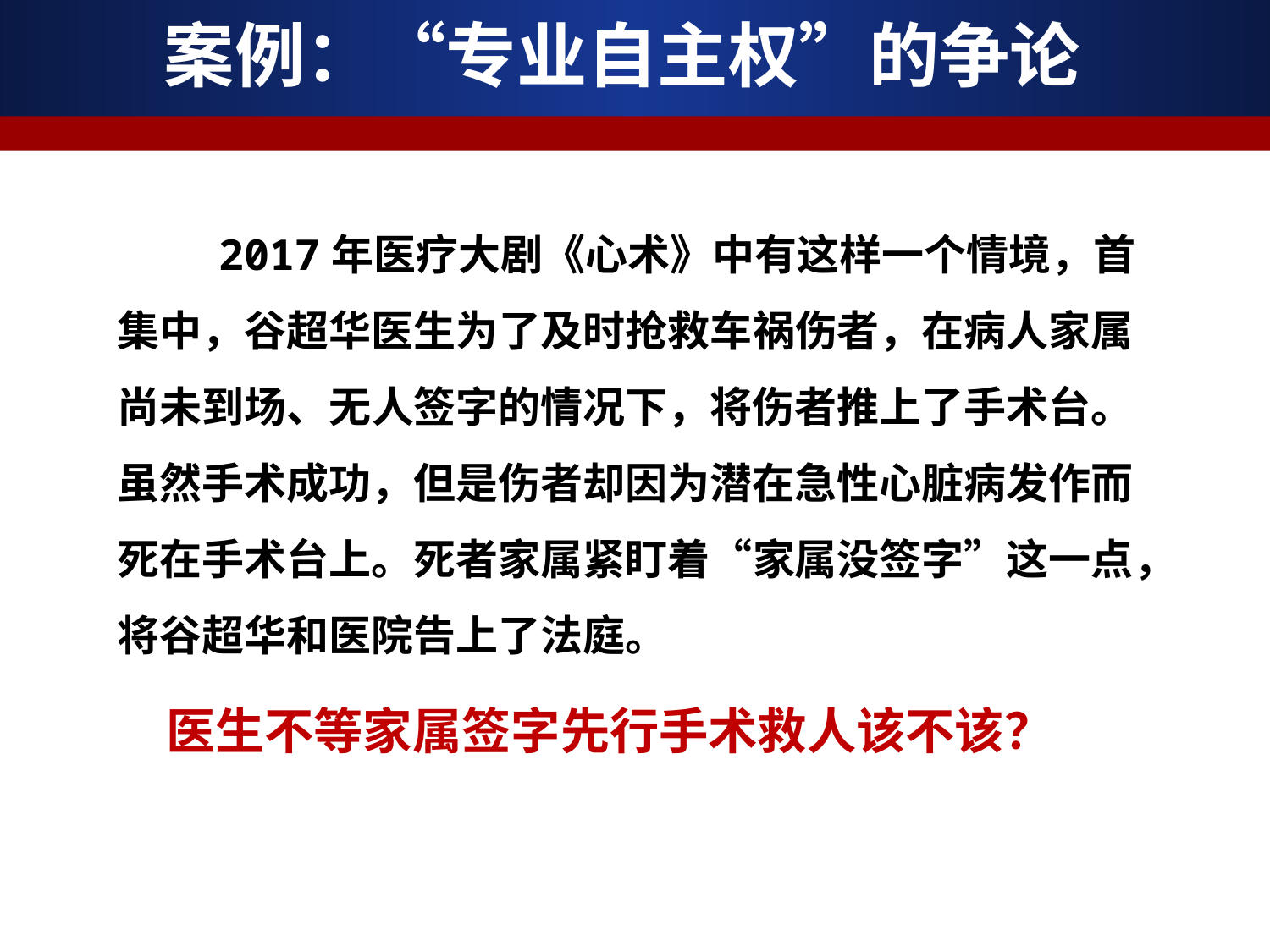

# 案例：“专业自主权”的争论
    2017年医疗大剧《心术》中有这样一个情境，首集中，谷超华医生为了及时抢救车祸伤者，在病人家属尚未到场、无人签字的情况下，将伤者推上了手术台。虽然手术成功，但是伤者却因为潜在急性心脏病发作而死在手术台上。死者家属紧盯着“家属没签字”这一点，将谷超华和医院告上了法庭。
    医生不等家属签字先行手术救人该不该？